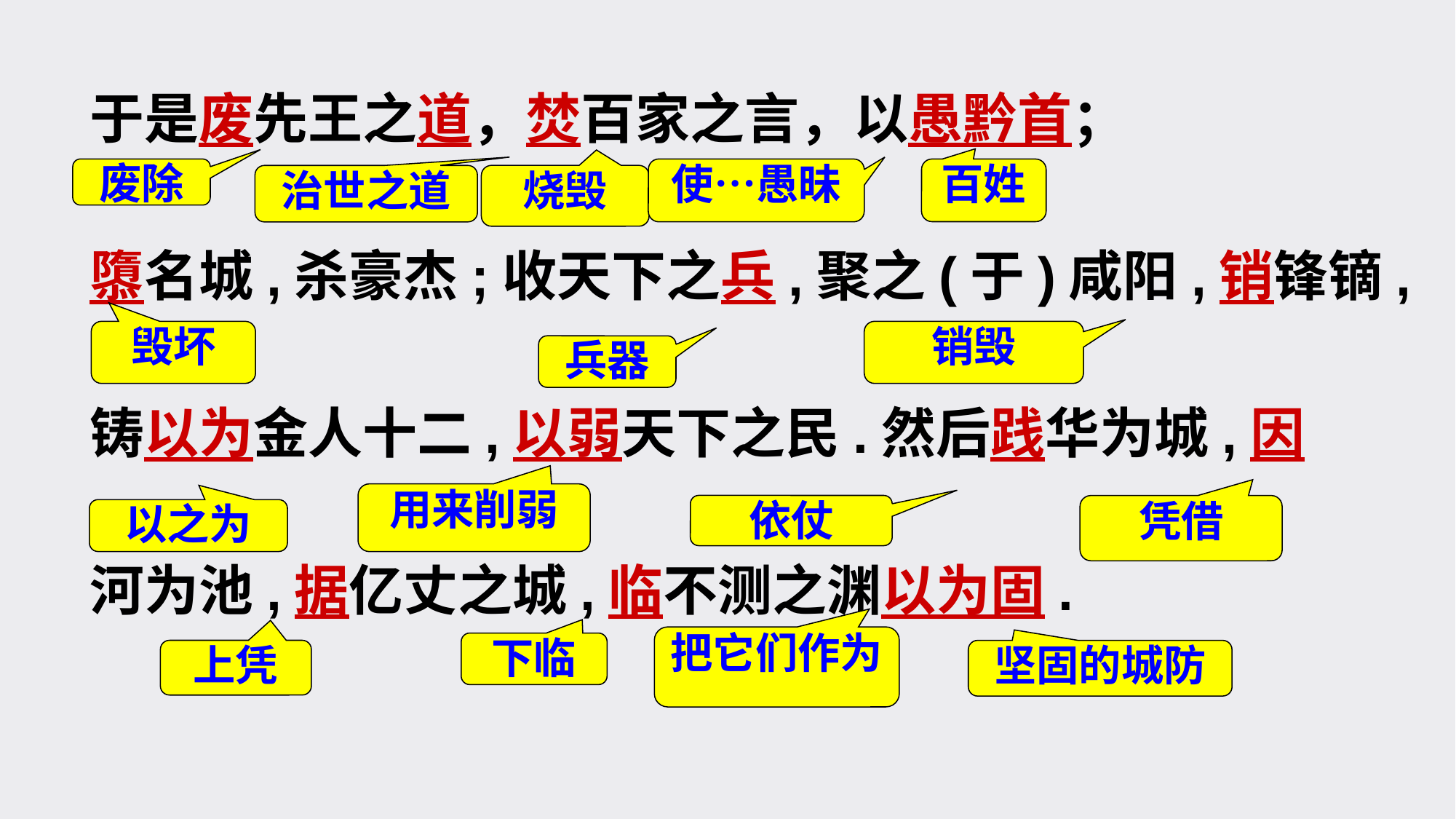

于是废先王之道，焚百家之言，以愚黔首；

隳名城,杀豪杰;收天下之兵,聚之(于)咸阳,销锋镝,

铸以为金人十二,以弱天下之民.然后践华为城,因

河为池,据亿丈之城,临不测之渊以为固.
废除
使…愚昧
百姓
烧毁
治世之道
毁坏
销毁
兵器
用来削弱
依仗
凭借
以之为
把它们作为
下临
上凭
坚固的城防